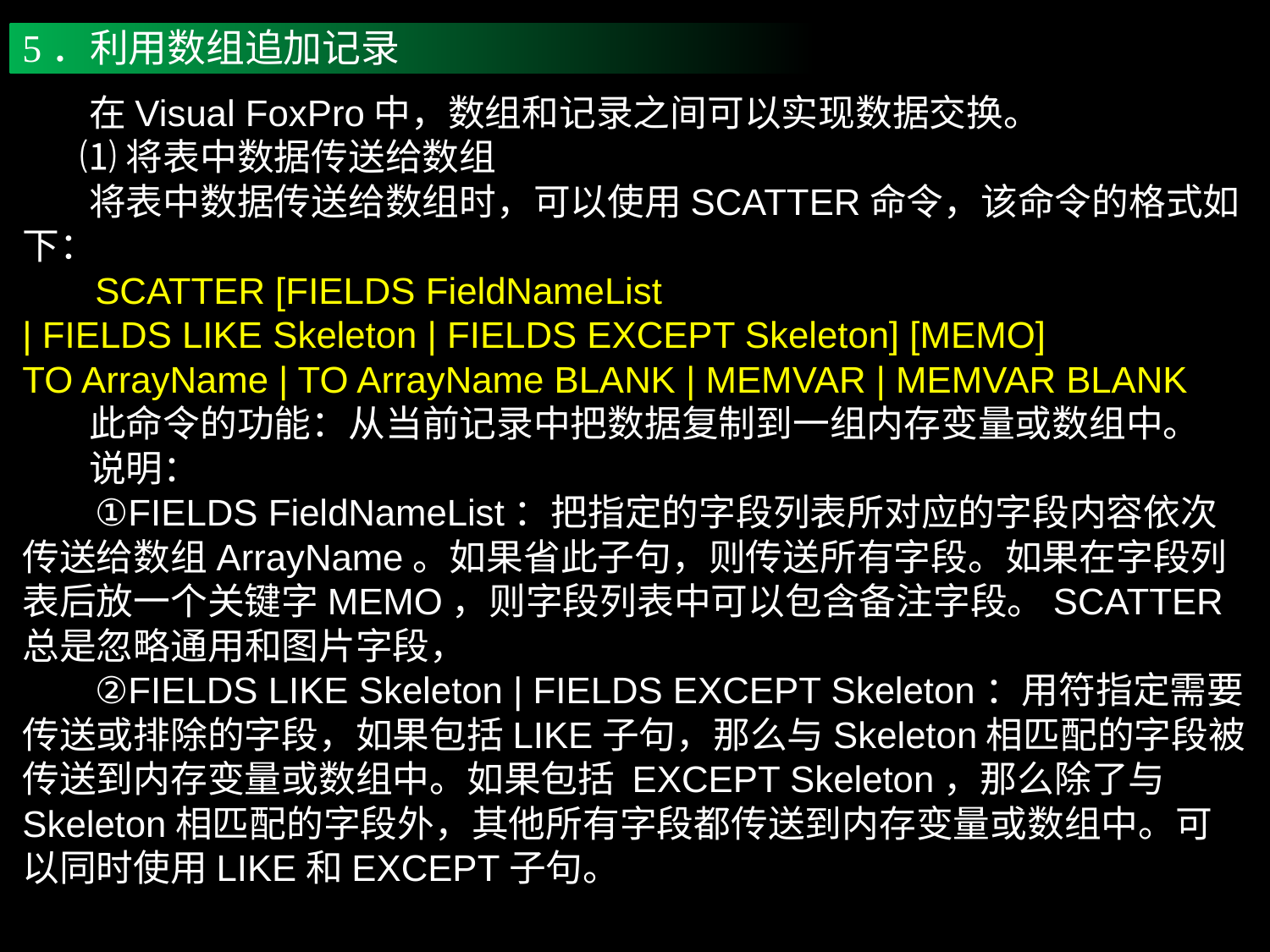

5．利用数组追加记录
       在Visual FoxPro中，数组和记录之间可以实现数据交换。
       ⑴将表中数据传送给数组
       将表中数据传送给数组时，可以使用SCATTER命令，该命令的格式如下：
       SCATTER [FIELDS FieldNameList
| FIELDS LIKE Skeleton | FIELDS EXCEPT Skeleton] [MEMO]
TO ArrayName | TO ArrayName BLANK | MEMVAR | MEMVAR BLANK
       此命令的功能：从当前记录中把数据复制到一组内存变量或数组中。
       说明：
       ①FIELDS FieldNameList：把指定的字段列表所对应的字段内容依次传送给数组ArrayName。如果省此子句，则传送所有字段。如果在字段列表后放一个关键字MEMO，则字段列表中可以包含备注字段。SCATTER总是忽略通用和图片字段，
       ②FIELDS LIKE Skeleton | FIELDS EXCEPT Skeleton：用符指定需要传送或排除的字段，如果包括LIKE子句，那么与Skeleton相匹配的字段被传送到内存变量或数组中。如果包括 EXCEPT Skeleton，那么除了与  Skeleton相匹配的字段外，其他所有字段都传送到内存变量或数组中。可以同时使用LIKE和EXCEPT子句。